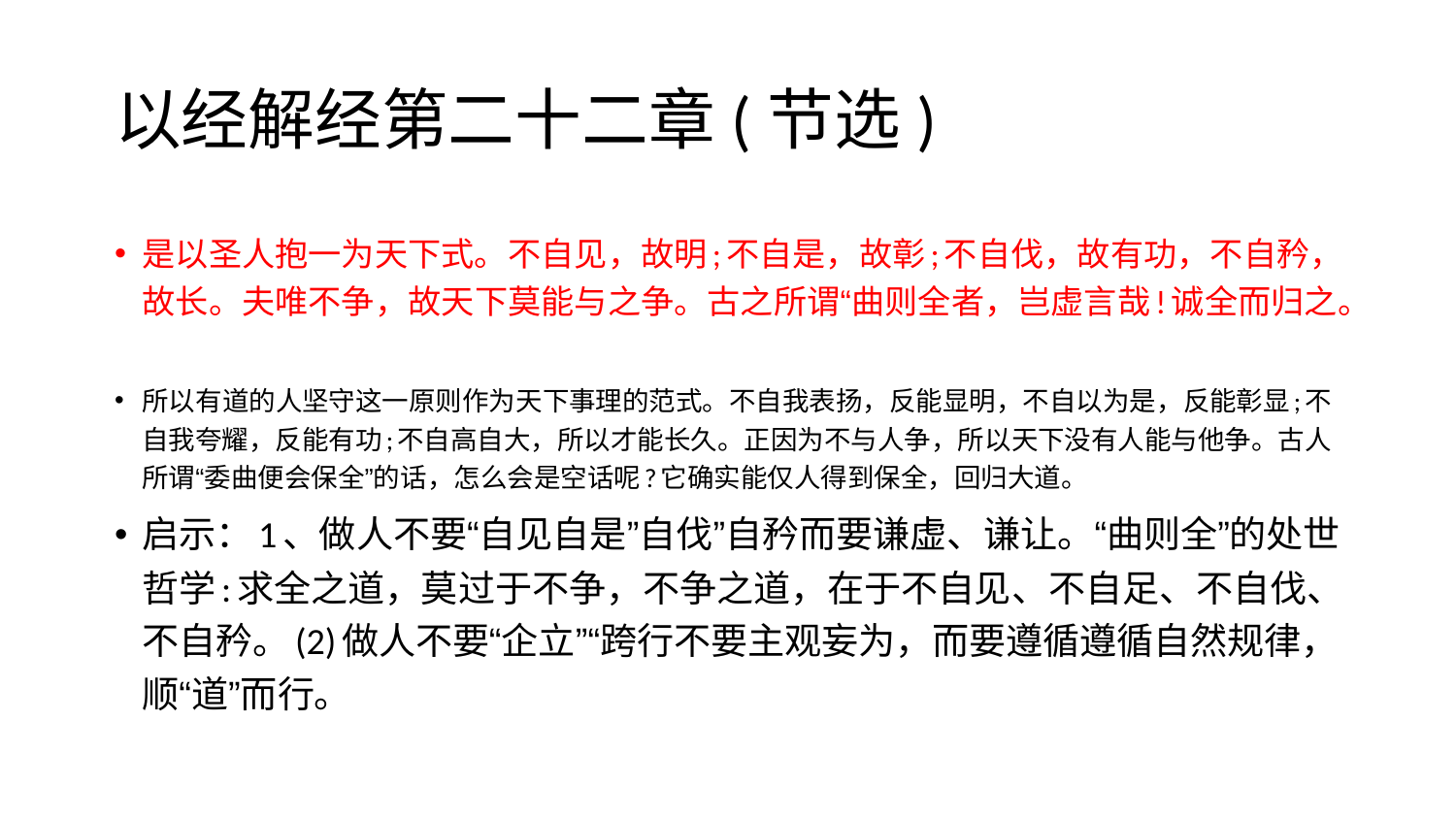

# 以经解经第二十二章(节选)
是以圣人抱一为天下式。不自见，故明;不自是，故彰;不自伐，故有功，不自矜，故长。夫唯不争，故天下莫能与之争。古之所谓“曲则全者，岂虚言哉!诚全而归之。

所以有道的人坚守这一原则作为天下事理的范式。不自我表扬，反能显明，不自以为是，反能彰显;不自我夸耀，反能有功;不自高自大，所以才能长久。正因为不与人争，所以天下没有人能与他争。古人所谓“委曲便会保全”的话，怎么会是空话呢?它确实能仅人得到保全，回归大道。
启示：1、做人不要“自见自是”自伐”自矜而要谦虚、谦让。“曲则全”的处世哲学:求全之道，莫过于不争，不争之道，在于不自见、不自足、不自伐、不自矜。(2)做人不要“企立”“跨行不要主观妄为，而要遵循遵循自然规律，顺“道”而行。